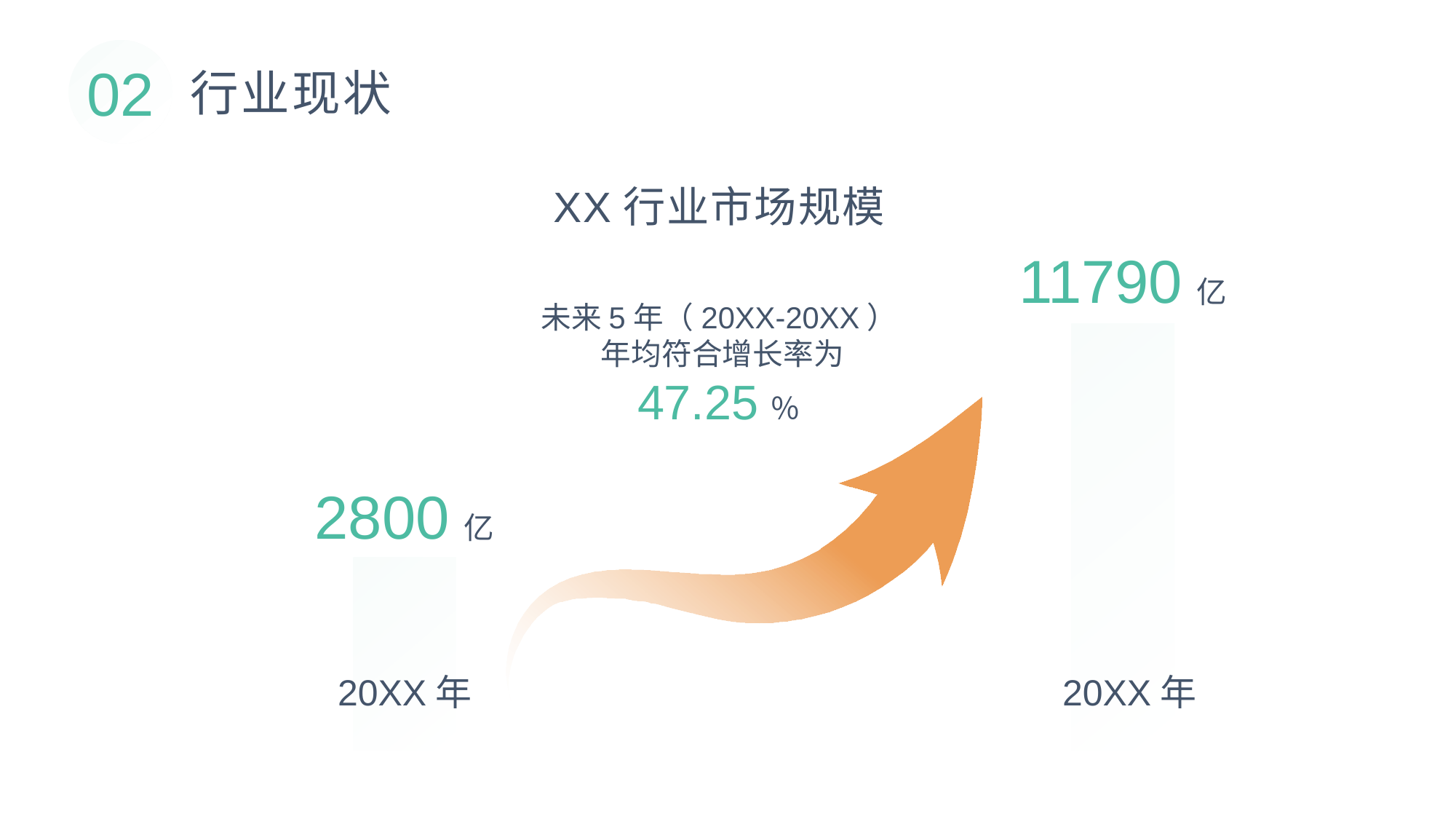

02
行业现状
XX行业市场规模
11790亿
未来5年（20XX-20XX）
 年均符合增长率为47.25％

2800亿

20XX年
20XX年